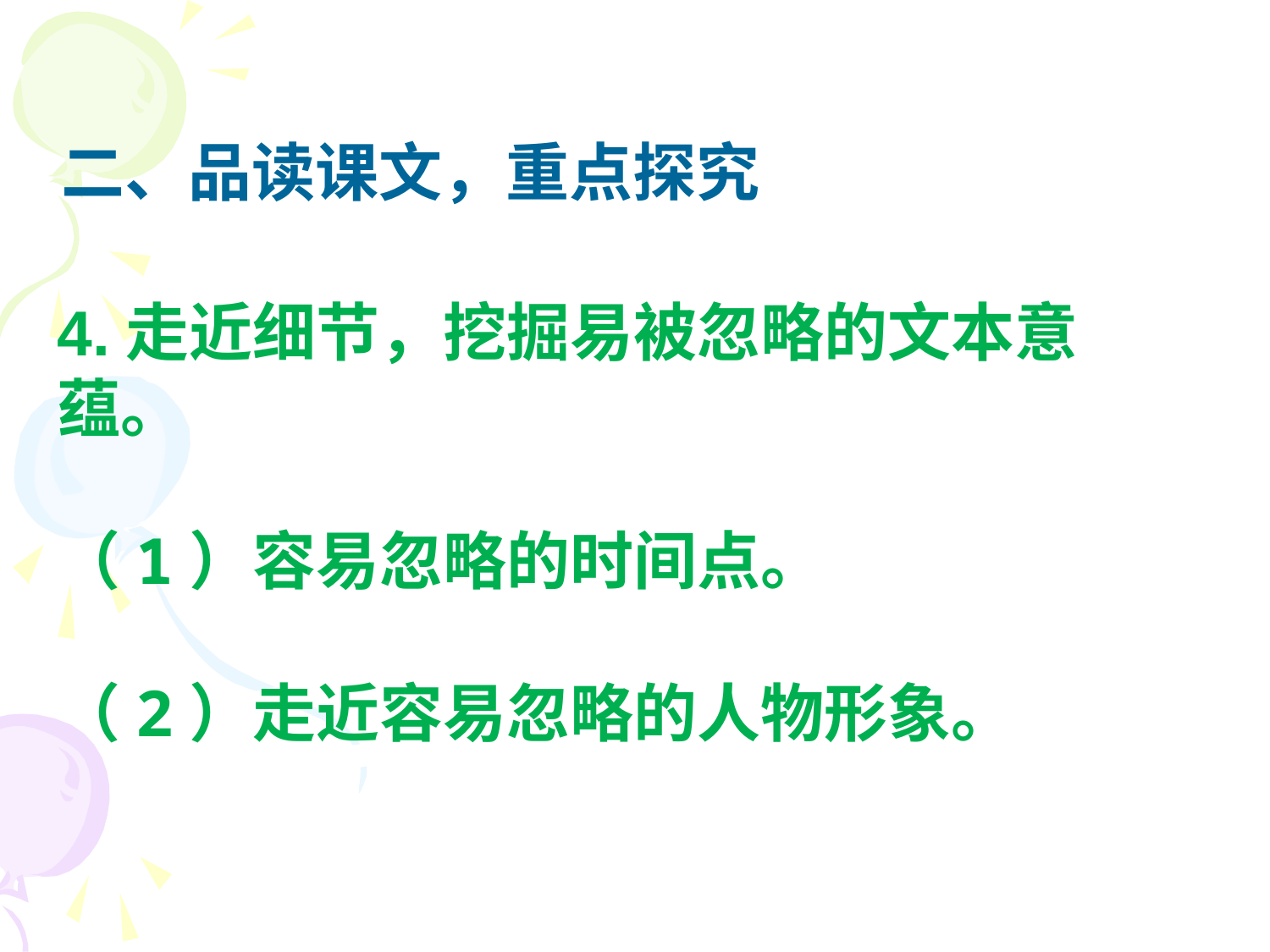

二、品读课文，重点探究
4.走近细节，挖掘易被忽略的文本意蕴。
（1）容易忽略的时间点。
（2）走近容易忽略的人物形象。